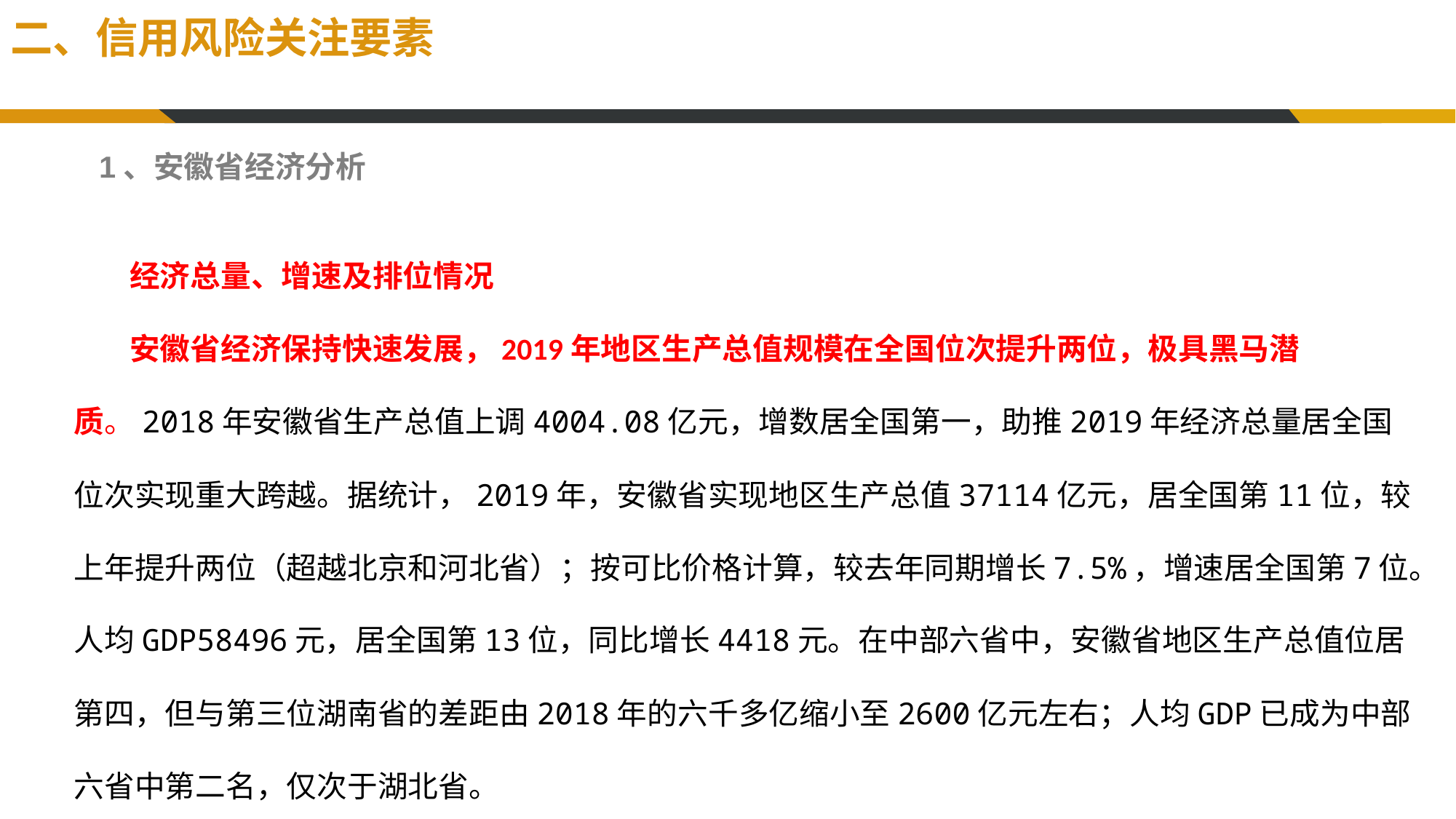

二、信用风险关注要素
   1、安徽省经济分析

       经济总量、增速及排位情况
       安徽省经济保持快速发展，2019年地区生产总值规模在全国位次提升两位，极具黑马潜质。2018年安徽省生产总值上调4004.08亿元，增数居全国第一，助推2019年经济总量居全国位次实现重大跨越。据统计，2019年，安徽省实现地区生产总值37114亿元，居全国第11位，较上年提升两位（超越北京和河北省）；按可比价格计算，较去年同期增长7.5%，增速居全国第7位。人均GDP58496元，居全国第13位，同比增长4418元。在中部六省中，安徽省地区生产总值位居第四，但与第三位湖南省的差距由2018年的六千多亿缩小至2600亿元左右；人均GDP已成为中部六省中第二名，仅次于湖北省。